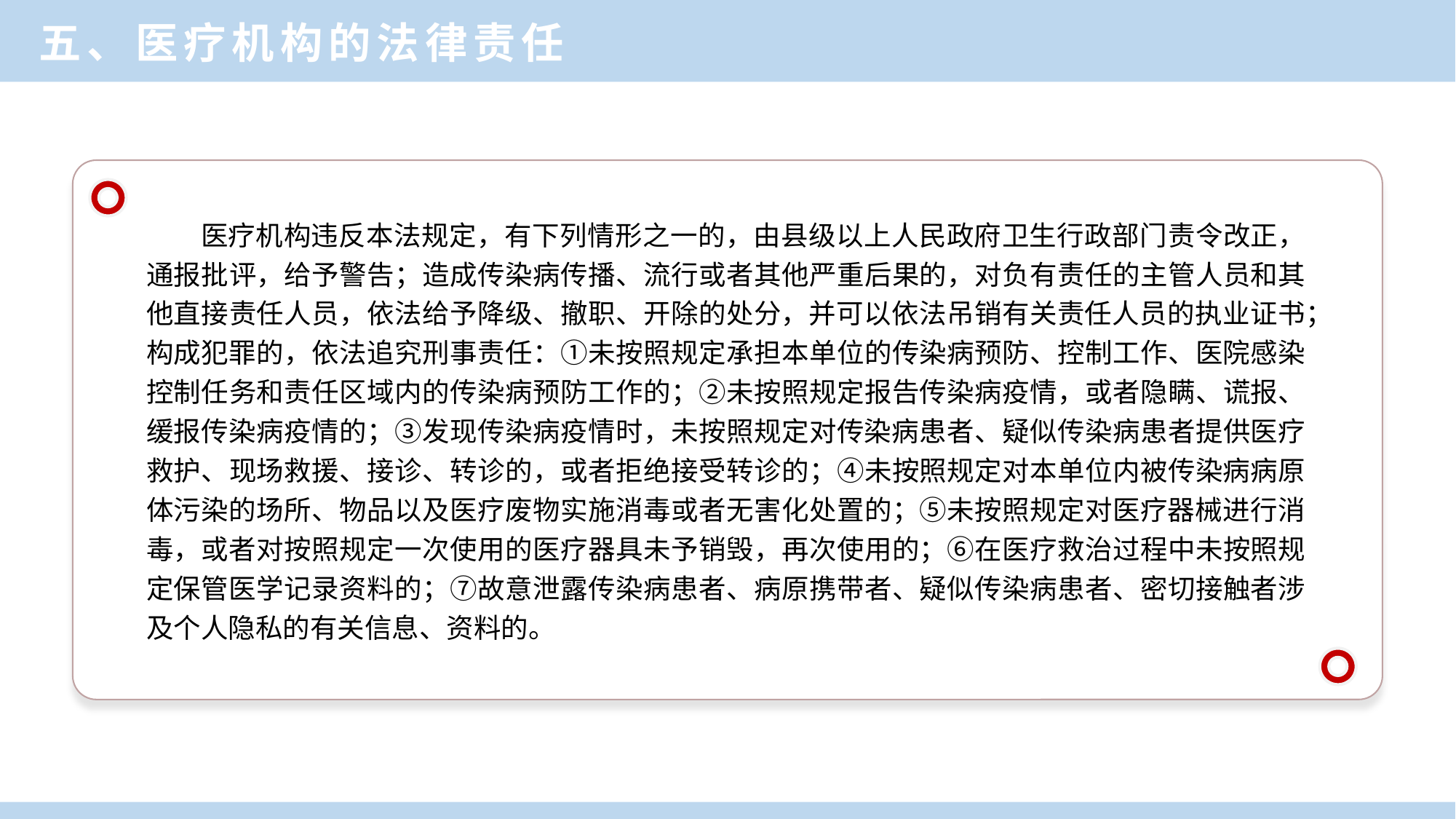

五、医疗机构的法律责任

医疗机构违反本法规定，有下列情形之一的，由县级以上人民政府卫生行政部门责令改正，通报批评，给予警告；造成传染病传播、流行或者其他严重后果的，对负有责任的主管人员和其他直接责任人员，依法给予降级、撤职、开除的处分，并可以依法吊销有关责任人员的执业证书；构成犯罪的，依法追究刑事责任：①未按照规定承担本单位的传染病预防、控制工作、医院感染控制任务和责任区域内的传染病预防工作的；②未按照规定报告传染病疫情，或者隐瞒、谎报、缓报传染病疫情的；③发现传染病疫情时，未按照规定对传染病患者、疑似传染病患者提供医疗救护、现场救援、接诊、转诊的，或者拒绝接受转诊的；④未按照规定对本单位内被传染病病原体污染的场所、物品以及医疗废物实施消毒或者无害化处置的；⑤未按照规定对医疗器械进行消毒，或者对按照规定一次使用的医疗器具未予销毁，再次使用的；⑥在医疗救治过程中未按照规定保管医学记录资料的；⑦故意泄露传染病患者、病原携带者、疑似传染病患者、密切接触者涉及个人隐私的有关信息、资料的。